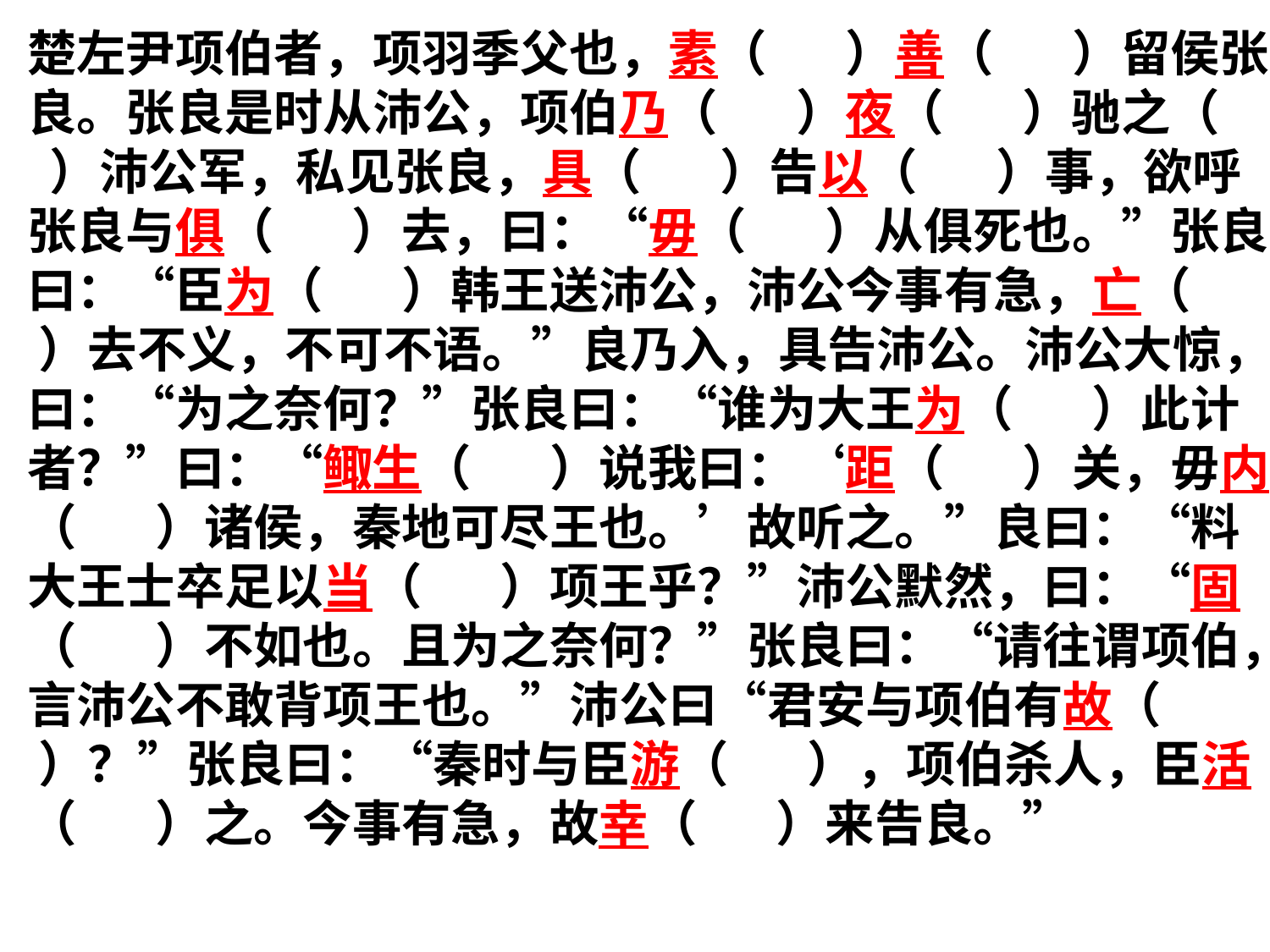

楚左尹项伯者，项羽季父也，素（       ）善（       ）留侯张良。张良是时从沛公，项伯乃（       ）夜（       ）驰之（       ）沛公军，私见张良，具（       ）告以（       ）事，欲呼张良与俱（       ）去，曰：“毋（       ）从俱死也。”张良曰：“臣为（       ）韩王送沛公，沛公今事有急，亡（       ）去不义，不可不语。”良乃入，具告沛公。沛公大惊，曰：“为之奈何？”张良曰：“谁为大王为（       ）此计者？”曰：“鲰生（       ）说我曰：‘距（       ）关，毋内（       ）诸侯，秦地可尽王也。’故听之。”良曰：“料大王士卒足以当（       ）项王乎？”沛公默然，曰：“固（       ）不如也。且为之奈何？”张良曰：“请往谓项伯，言沛公不敢背项王也。”沛公曰“君安与项伯有故（       ）？”张良曰：“秦时与臣游（       ），项伯杀人，臣活（       ）之。今事有急，故幸（       ）来告良。”